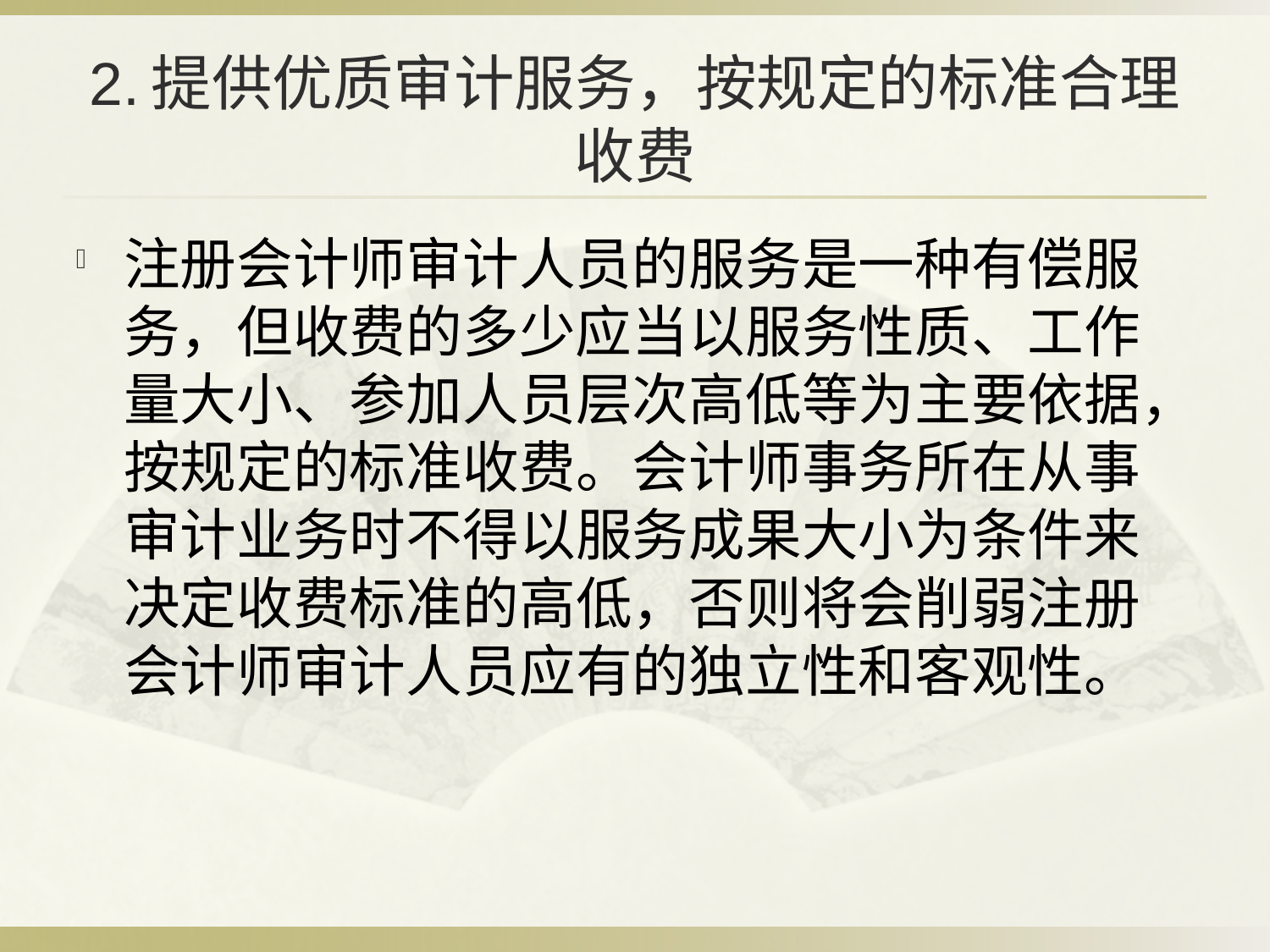

# 2.提供优质审计服务，按规定的标准合理收费
注册会计师审计人员的服务是一种有偿服务，但收费的多少应当以服务性质、工作量大小、参加人员层次高低等为主要依据，按规定的标准收费。会计师事务所在从事审计业务时不得以服务成果大小为条件来决定收费标准的高低，否则将会削弱注册会计师审计人员应有的独立性和客观性。